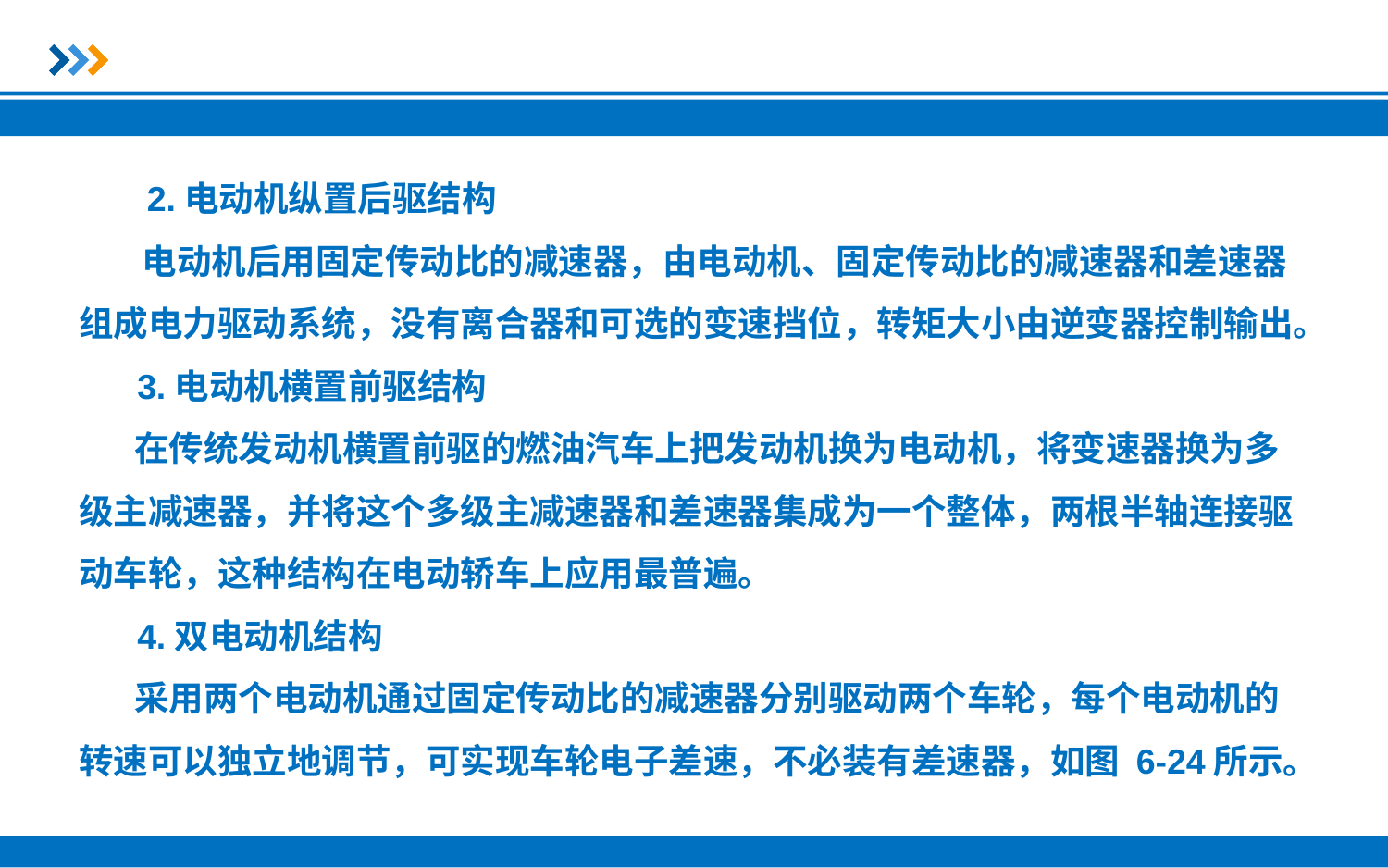

2.电动机纵置后驱结构
       电动机后用固定传动比的减速器，由电动机、固定传动比的减速器和差速器组成电力驱动系统，没有离合器和可选的变速挡位，转矩大小由逆变器控制输出。
      3.电动机横置前驱结构
      在传统发动机横置前驱的燃油汽车上把发动机换为电动机，将变速器换为多级主减速器，并将这个多级主减速器和差速器集成为一个整体，两根半轴连接驱动车轮，这种结构在电动轿车上应用最普遍。
      4.双电动机结构
      采用两个电动机通过固定传动比的减速器分别驱动两个车轮，每个电动机的转速可以独立地调节，可实现车轮电子差速，不必装有差速器，如图 6-24所示。